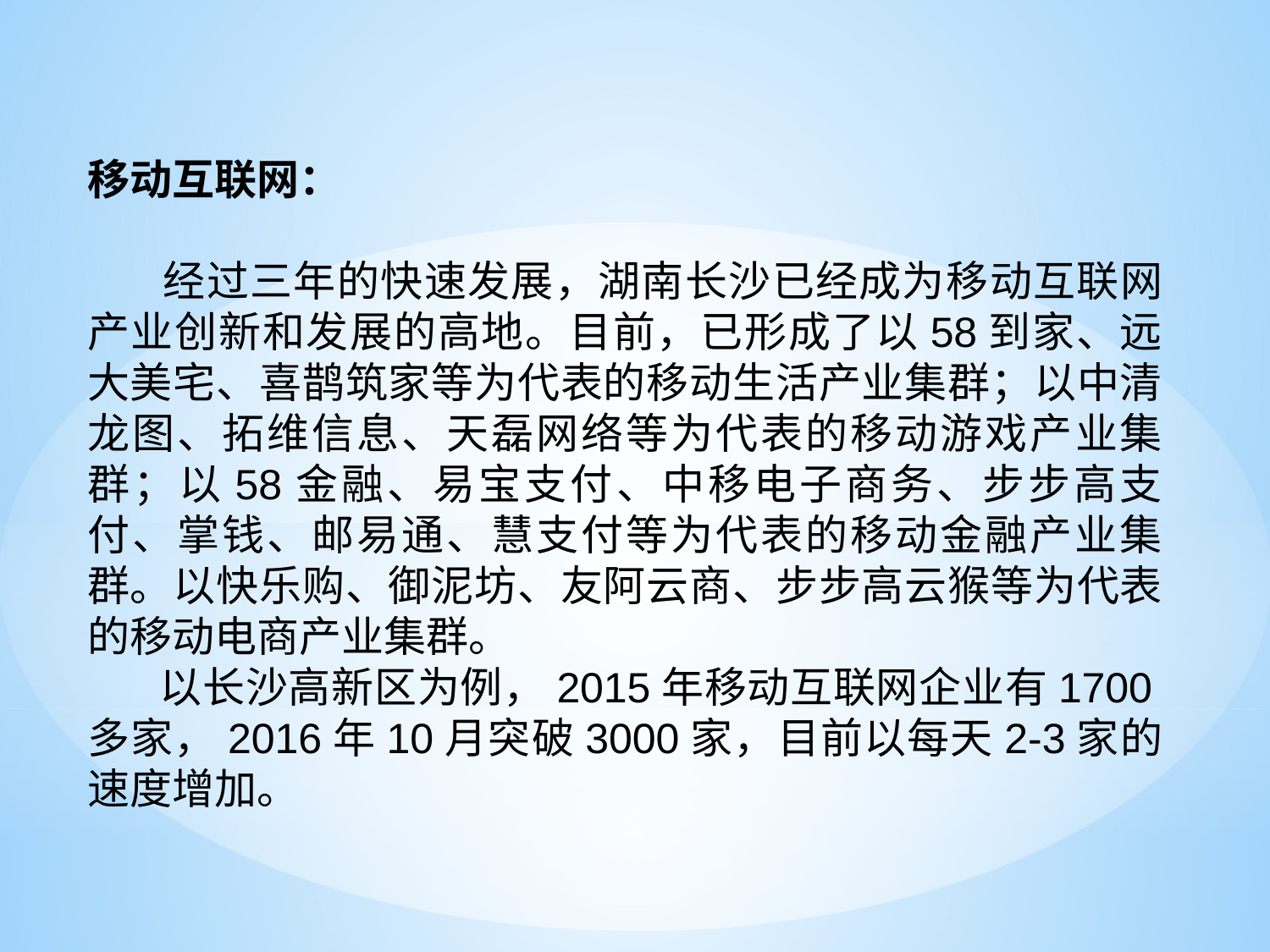

移动互联网：

      经过三年的快速发展，湖南长沙已经成为移动互联网产业创新和发展的高地。目前，已形成了以58到家、远大美宅、喜鹊筑家等为代表的移动生活产业集群；以中清龙图、拓维信息、天磊网络等为代表的移动游戏产业集群；以58金融、易宝支付、中移电子商务、步步高支付、掌钱、邮易通、慧支付等为代表的移动金融产业集群。以快乐购、御泥坊、友阿云商、步步高云猴等为代表的移动电商产业集群。
      以长沙高新区为例，2015年移动互联网企业有1700多家，2016年10月突破3000家，目前以每天2-3家的速度增加。